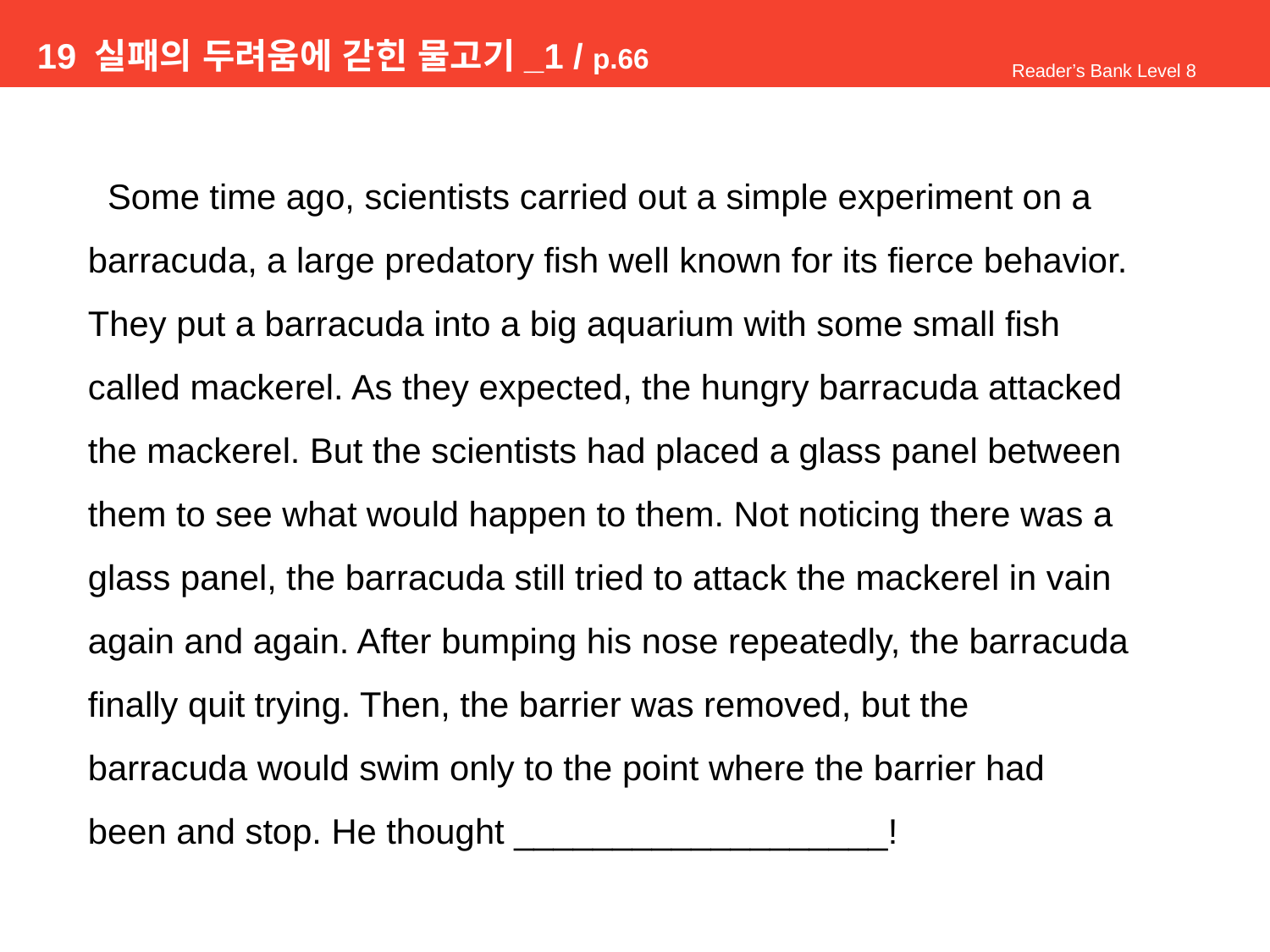

# 19 실패의 두려움에 갇힌 물고기_1 / p.66
Reader’s Bank Level 8

  Some time ago, scientists carried out a simple experiment on a
barracuda, a large predatory fish well known for its fierce behavior.
They put a barracuda into a big aquarium with some small fish
called mackerel. As they expected, the hungry barracuda attacked
the mackerel. But the scientists had placed a glass panel between
them to see what would happen to them. Not noticing there was a
glass panel, the barracuda still tried to attack the mackerel in vain
again and again. After bumping his nose repeatedly, the barracuda
finally quit trying. Then, the barrier was removed, but the
barracuda would swim only to the point where the barrier had
been and stop. He thought ___________________!